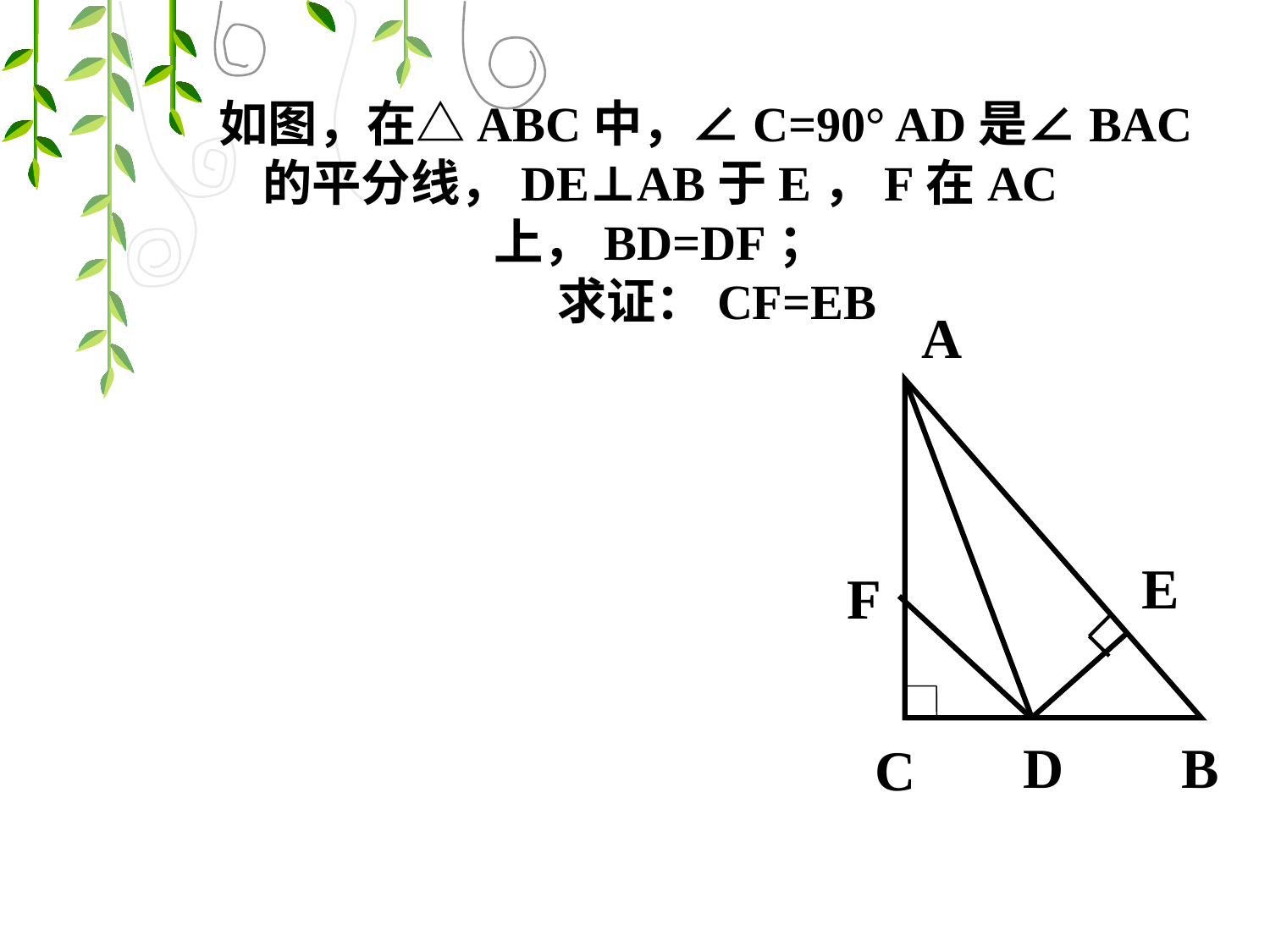

# 如图，在△ABC中，∠C=90° AD是∠BAC的平分线，DE⊥AB于E，F在AC上，BD=DF； 求证：CF=EB
A

E
F

D
B
C